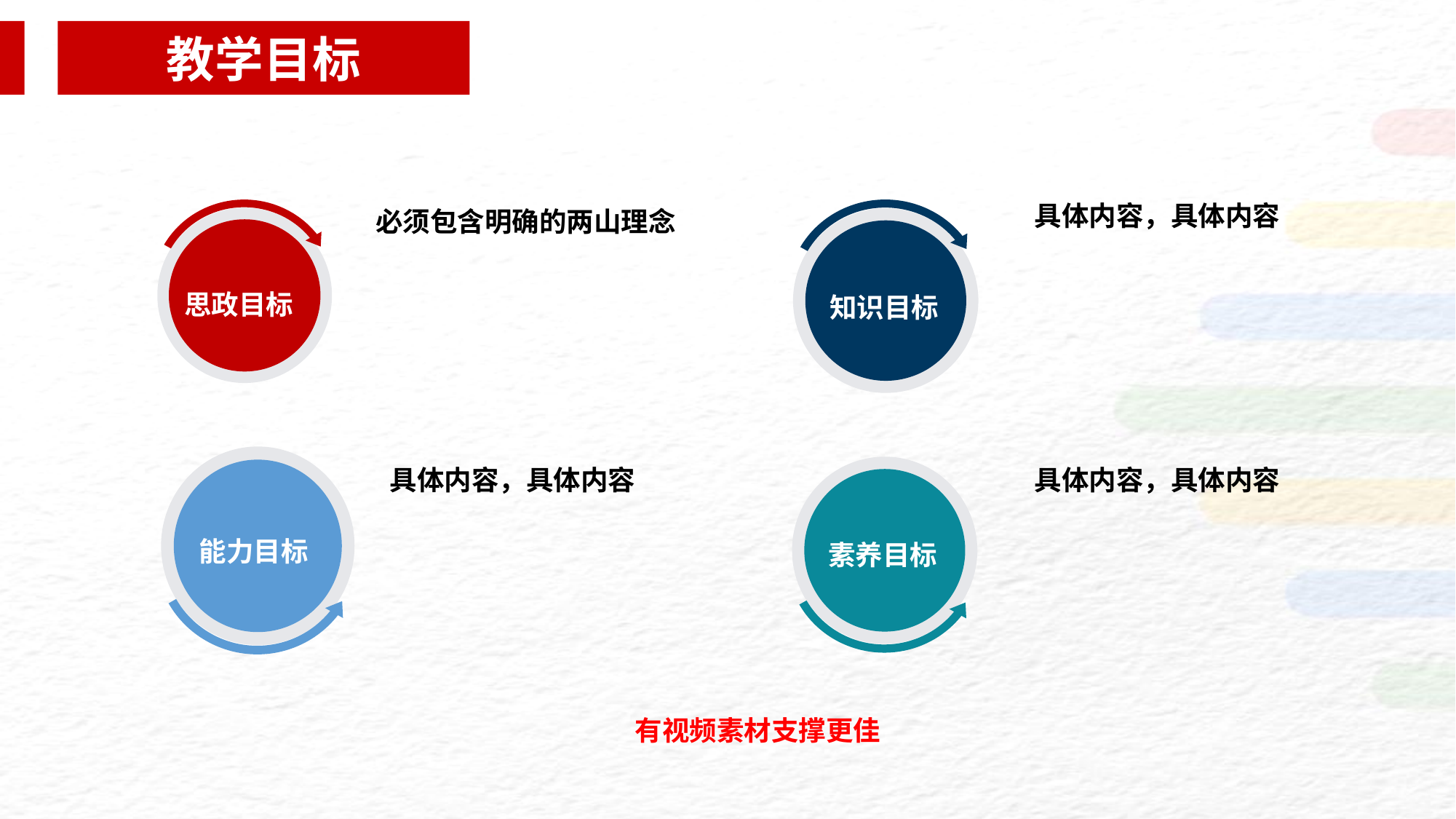

教学目标
具体内容，具体内容

必须包含明确的两山理念

思政目标
知识目标

具体内容，具体内容
具体内容，具体内容
能力目标
素养目标
有视频素材支撑更佳